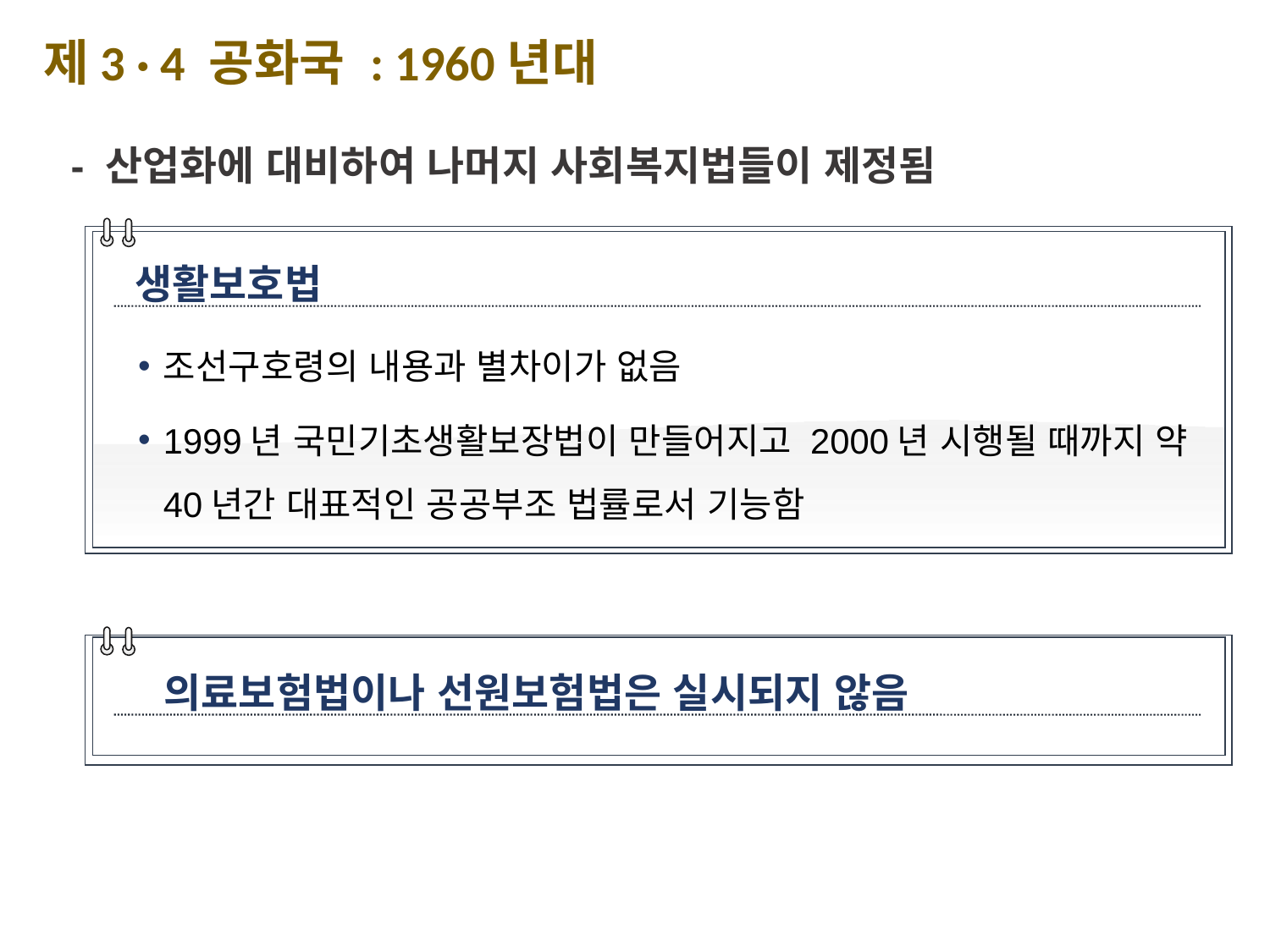

제3 · 4 공화국 : 1960년대
- 산업화에 대비하여 나머지 사회복지법들이 제정됨

생활보호법

조선구호령의 내용과 별차이가 없음
1999년 국민기초생활보장법이 만들어지고 2000년 시행될 때까지 약 40년간 대표적인 공공부조 법률로서 기능함

의료보험법이나 선원보험법은 실시되지 않음